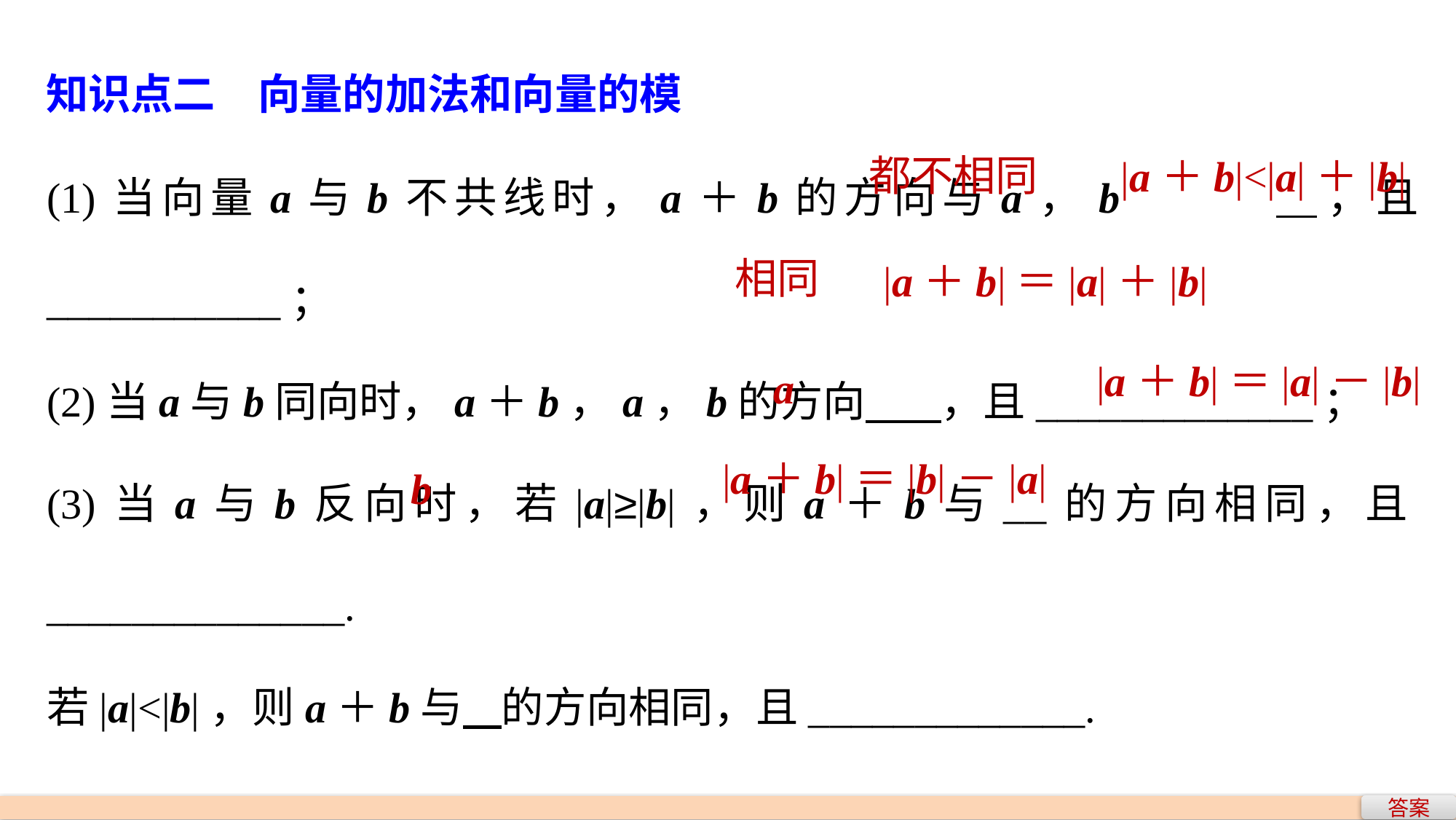

知识点二　向量的加法和向量的模
(1)当向量a与b不共线时，a＋b的方向与a，b		  ，且 ___________；
(2)当a与b同向时，a＋b，a，b的方向        ，且_____________；
(3)当a与b反向时，若|a|≥|b|，则a＋b与__的方向相同，且______________.
若|a|<|b|，则a＋b与    的方向相同，且_____________.
都不相同
|a＋b|<|a|＋|b|
相同
|a＋b|＝|a|＋|b|
|a＋b|＝|a|－|b|
a
|a＋b|＝|b|－|a|
b
答案